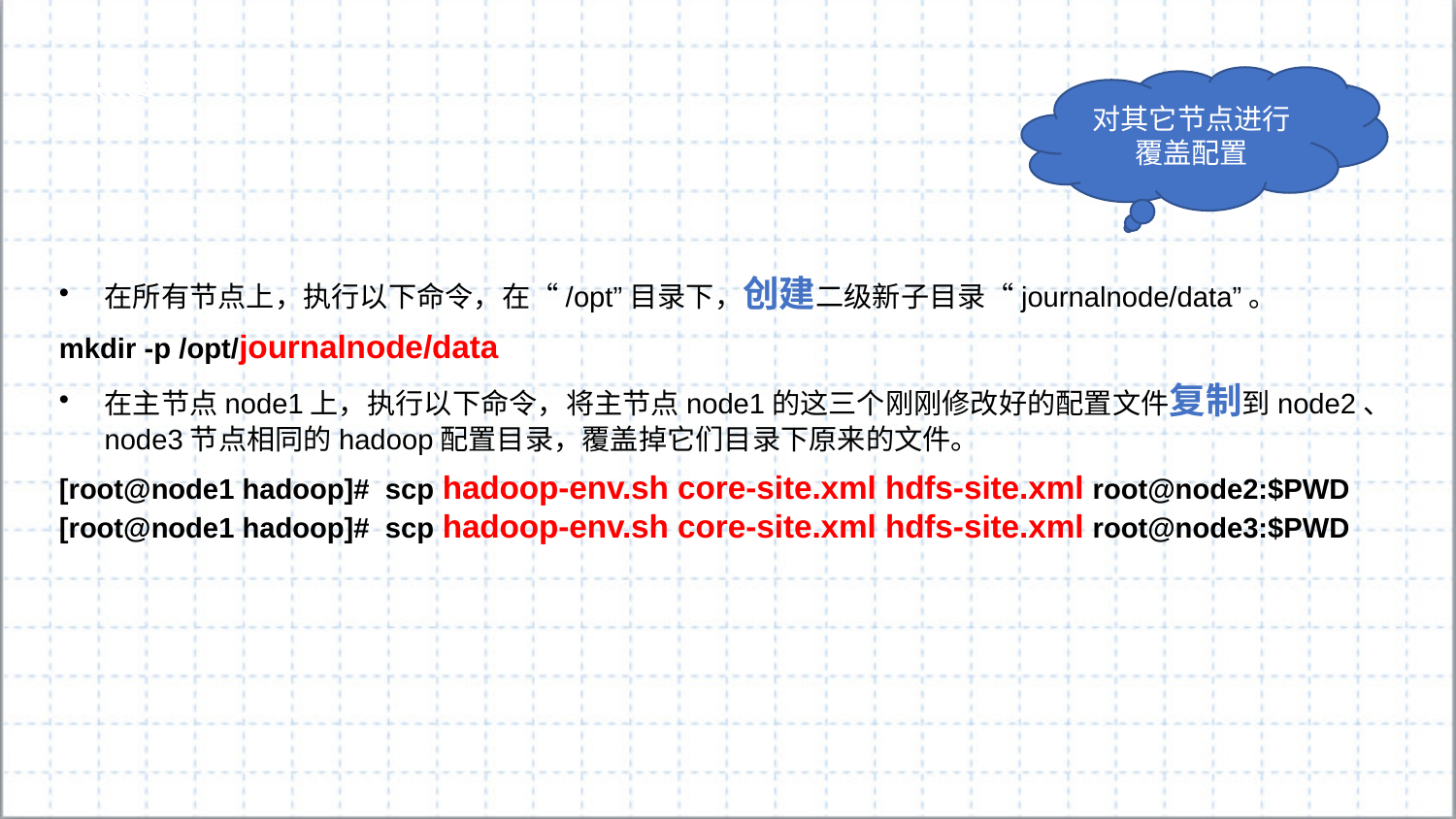

对其它节点进行覆盖配置
在所有节点上，执行以下命令，在“/opt”目录下，创建二级新子目录“journalnode/data”。
mkdir -p /opt/journalnode/data
在主节点node1上，执行以下命令，将主节点node1的这三个刚刚修改好的配置文件复制到node2、node3节点相同的hadoop配置目录，覆盖掉它们目录下原来的文件。
[root@node1 hadoop]#  scp hadoop-env.sh core-site.xml hdfs-site.xml root@node2:$PWD
[root@node1 hadoop]#  scp hadoop-env.sh core-site.xml hdfs-site.xml root@node3:$PWD